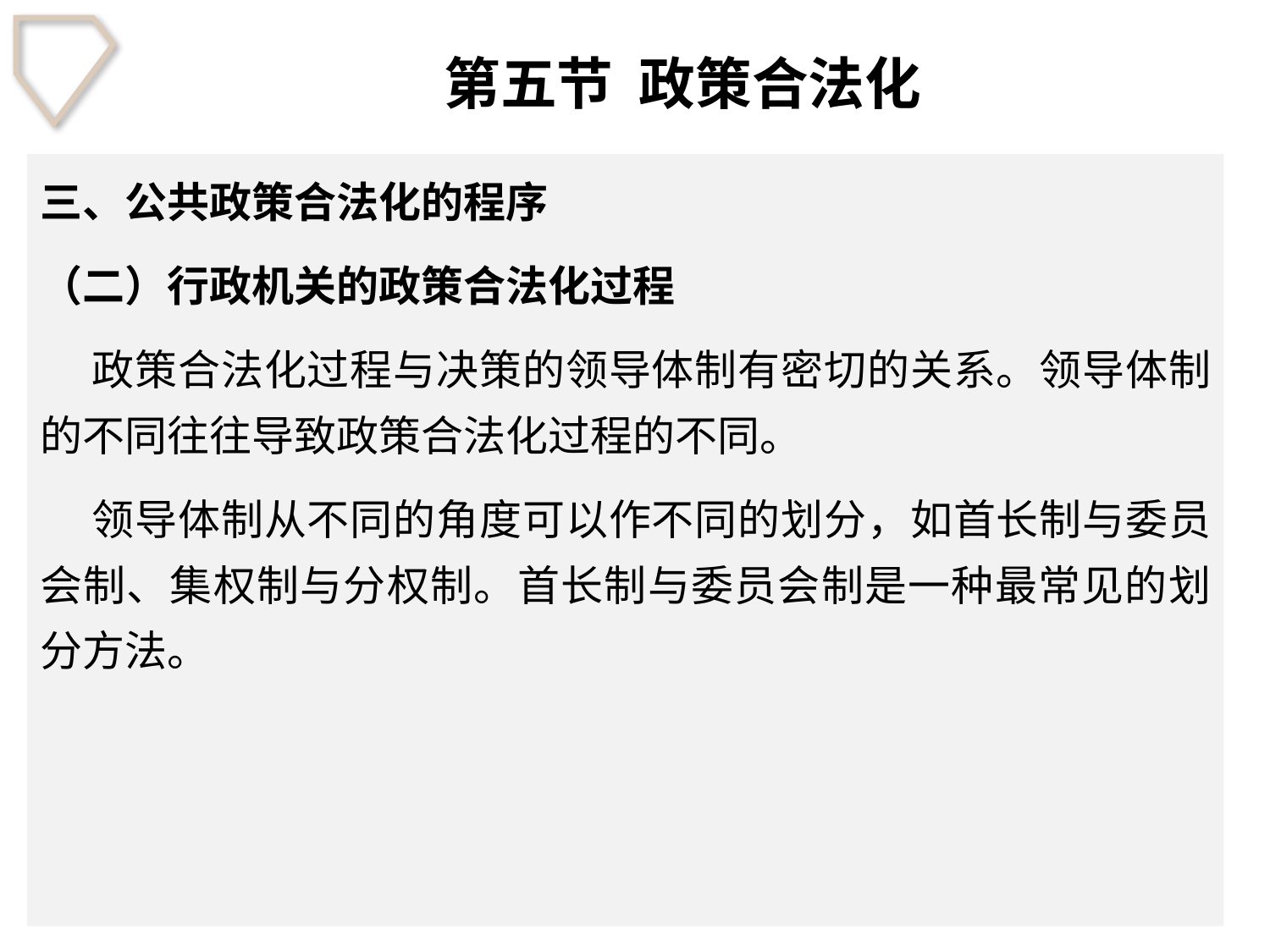

# 第五节  政策合法化
三、公共政策合法化的程序
（二）行政机关的政策合法化过程
    政策合法化过程与决策的领导体制有密切的关系。领导体制的不同往往导致政策合法化过程的不同。
    领导体制从不同的角度可以作不同的划分，如首长制与委员会制、集权制与分权制。首长制与委员会制是一种最常见的划分方法。